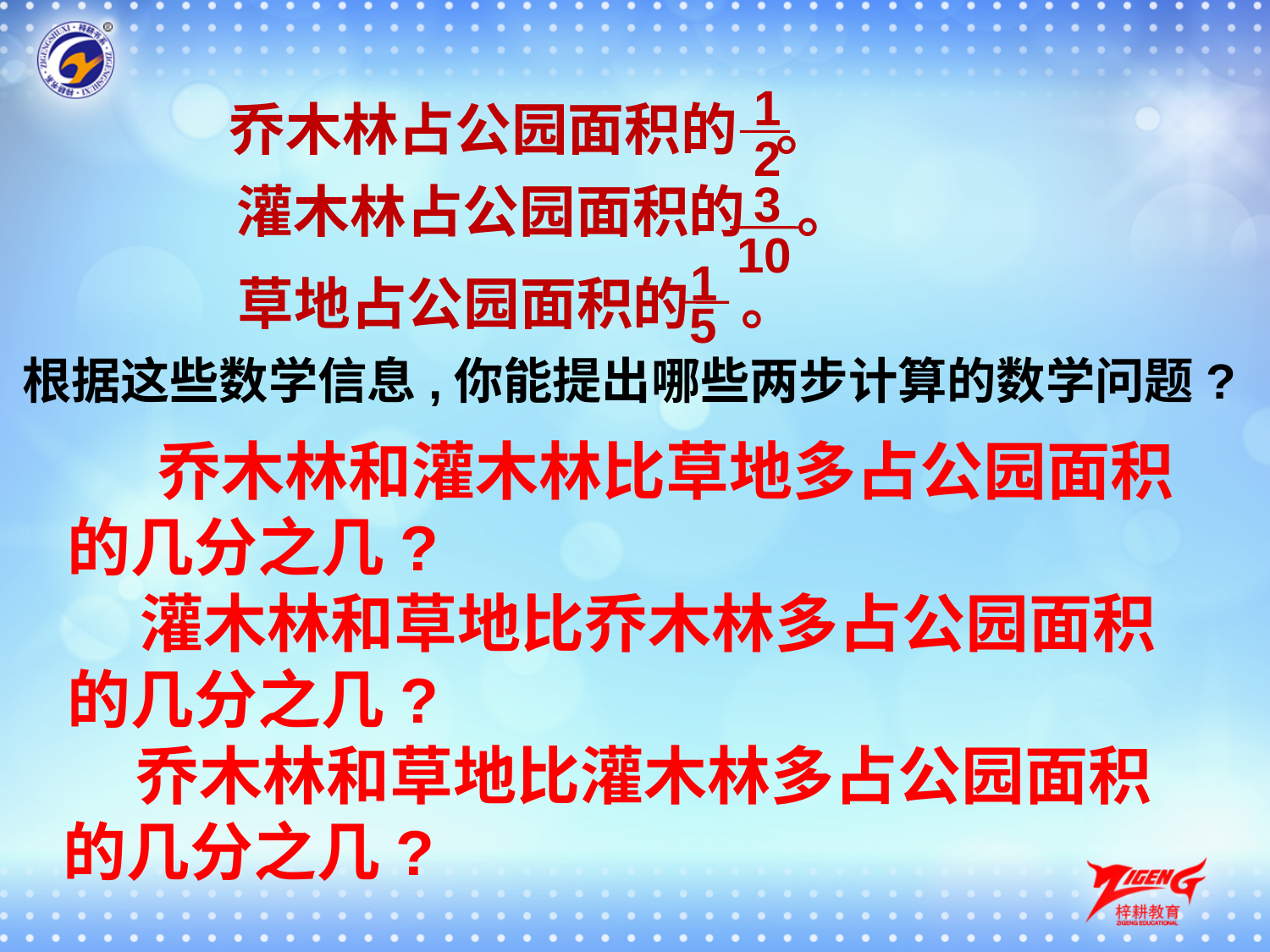

1
 2

乔木林占公园面积的   。
灌木林占公园面积的    。
3
10

1
 5

草地占公园面积的    。
根据这些数学信息,你能提出哪些两步计算的数学问题?
   乔木林和灌木林比草地多占公园面积的几分之几?
    灌木林和草地比乔木林多占公园面积的几分之几?
    乔木林和草地比灌木林多占公园面积的几分之几?